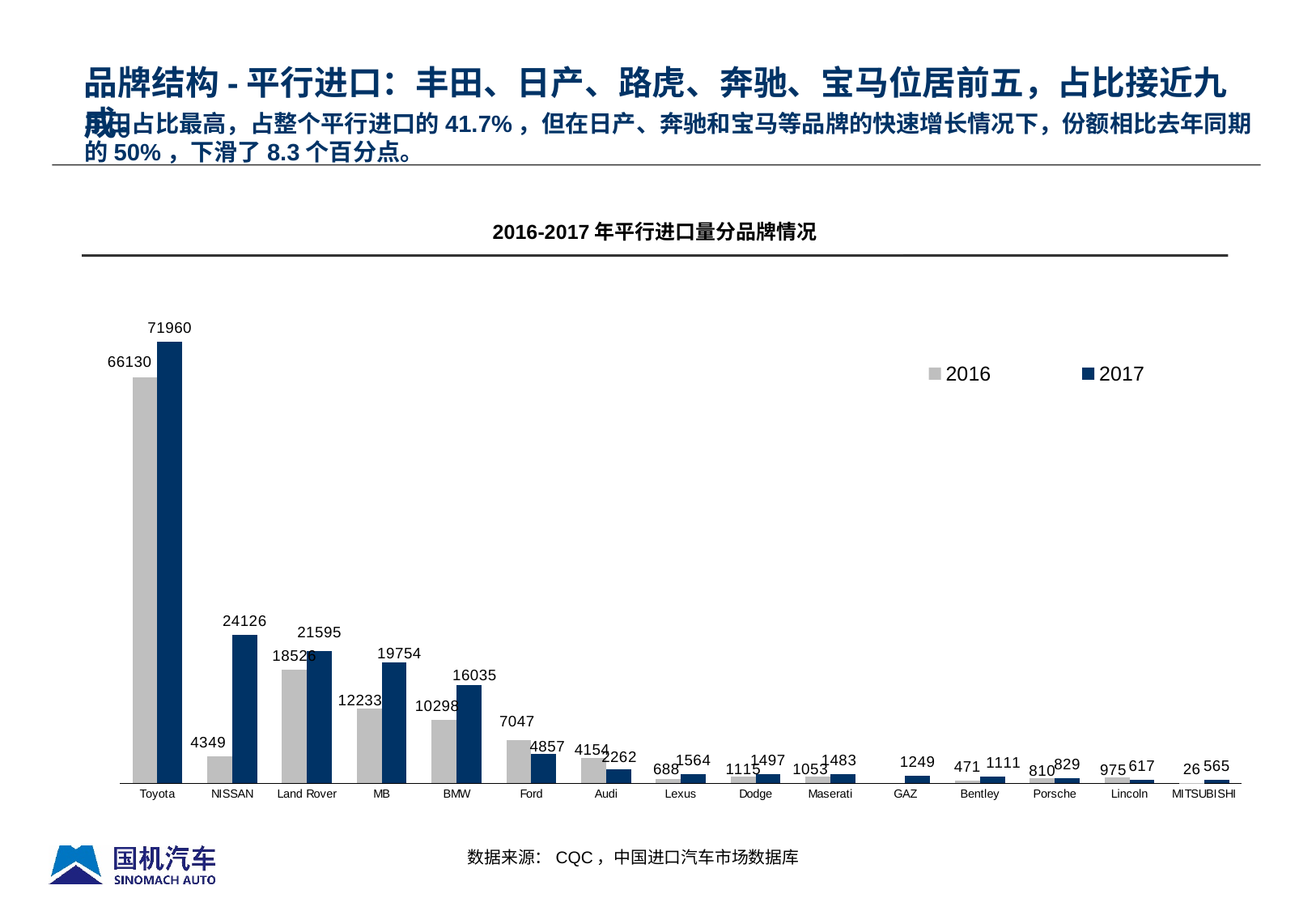

品牌结构-平行进口：丰田、日产、路虎、奔驰、宝马位居前五，占比接近九成。
# 丰田占比最高，占整个平行进口的41.7%，但在日产、奔驰和宝马等品牌的快速增长情况下，份额相比去年同期的50%，下滑了8.3个百分点。
2016-2017年平行进口量分品牌情况

### Chart

| Category | 2016 | 2017 |
|---|---|---|
| Toyota | 66130.0 | 71960.0 |
| NISSAN | 4349.0 | 24126.0 |
| Land Rover | 18526.0 | 21595.0 |
| MB | 12233.0 | 19754.0 |
| BMW | 10298.0 | 16035.0 |
| Ford | 7047.0 | 4857.0 |
| Audi | 4154.0 | 2262.0 |
| Lexus | 688.0 | 1564.0 |
| Dodge | 1115.0 | 1497.0 |
| Maserati | 1053.0 | 1483.0 |
| GAZ | None | 1249.0 |
| Bentley | 471.0 | 1111.0 |
| Porsche | 810.0 | 829.0 |
| Lincoln | 975.0 | 617.0 |
| MITSUBISHI | 26.0 | 565.0 |
数据来源：CQC，中国进口汽车市场数据库